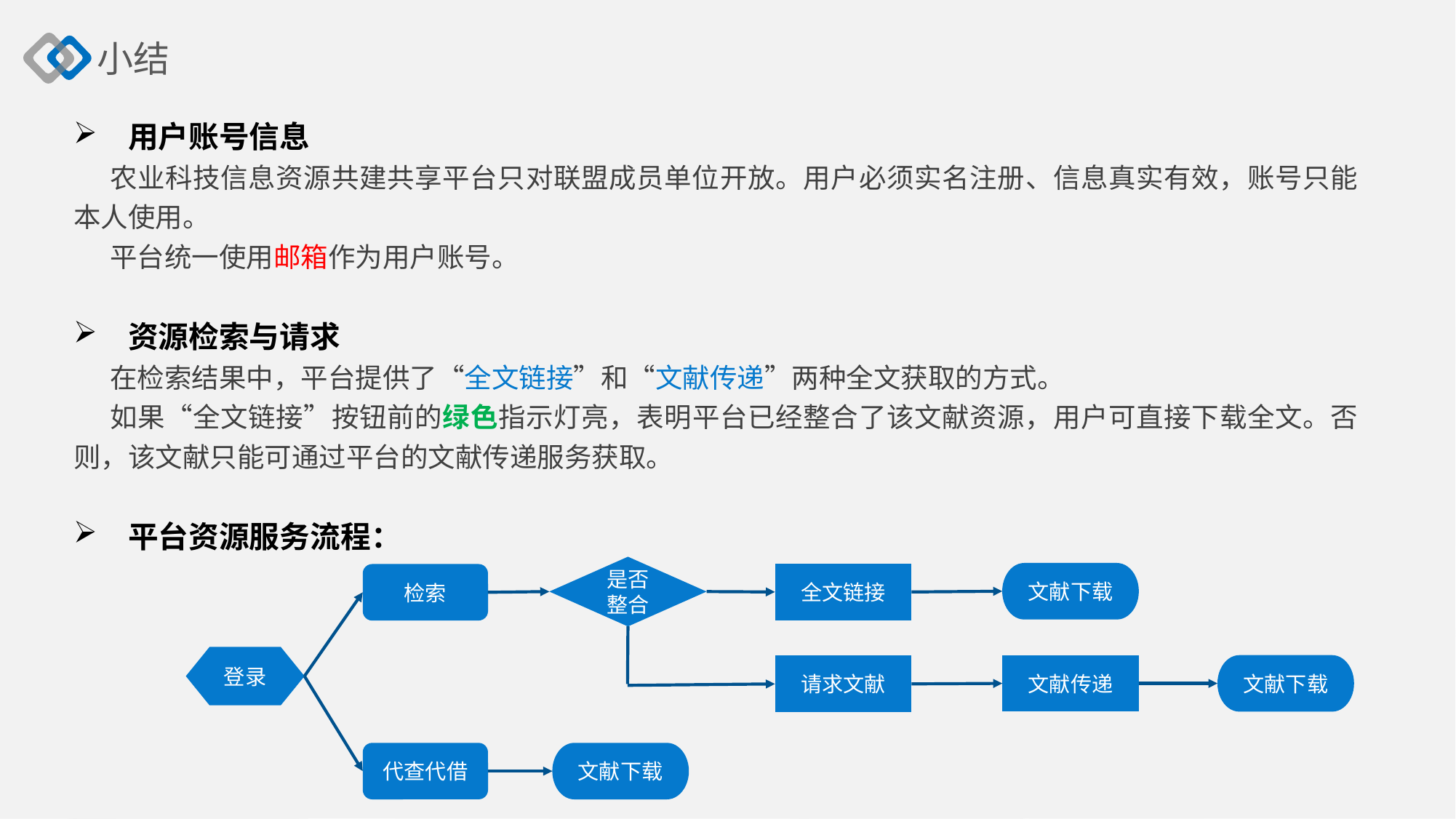

小结

用户账号信息
农业科技信息资源共建共享平台只对联盟成员单位开放。用户必须实名注册、信息真实有效，账号只能本人使用。
平台统一使用邮箱作为用户账号。

资源检索与请求
在检索结果中，平台提供了“全文链接”和“文献传递”两种全文获取的方式。
如果“全文链接”按钮前的绿色指示灯亮，表明平台已经整合了该文献资源，用户可直接下载全文。否则，该文献只能可通过平台的文献传递服务获取。

平台资源服务流程：

是否整合
文献下载
全文链接
检索
登录
文献传递
文献下载
请求文献
代查代借
文献下载